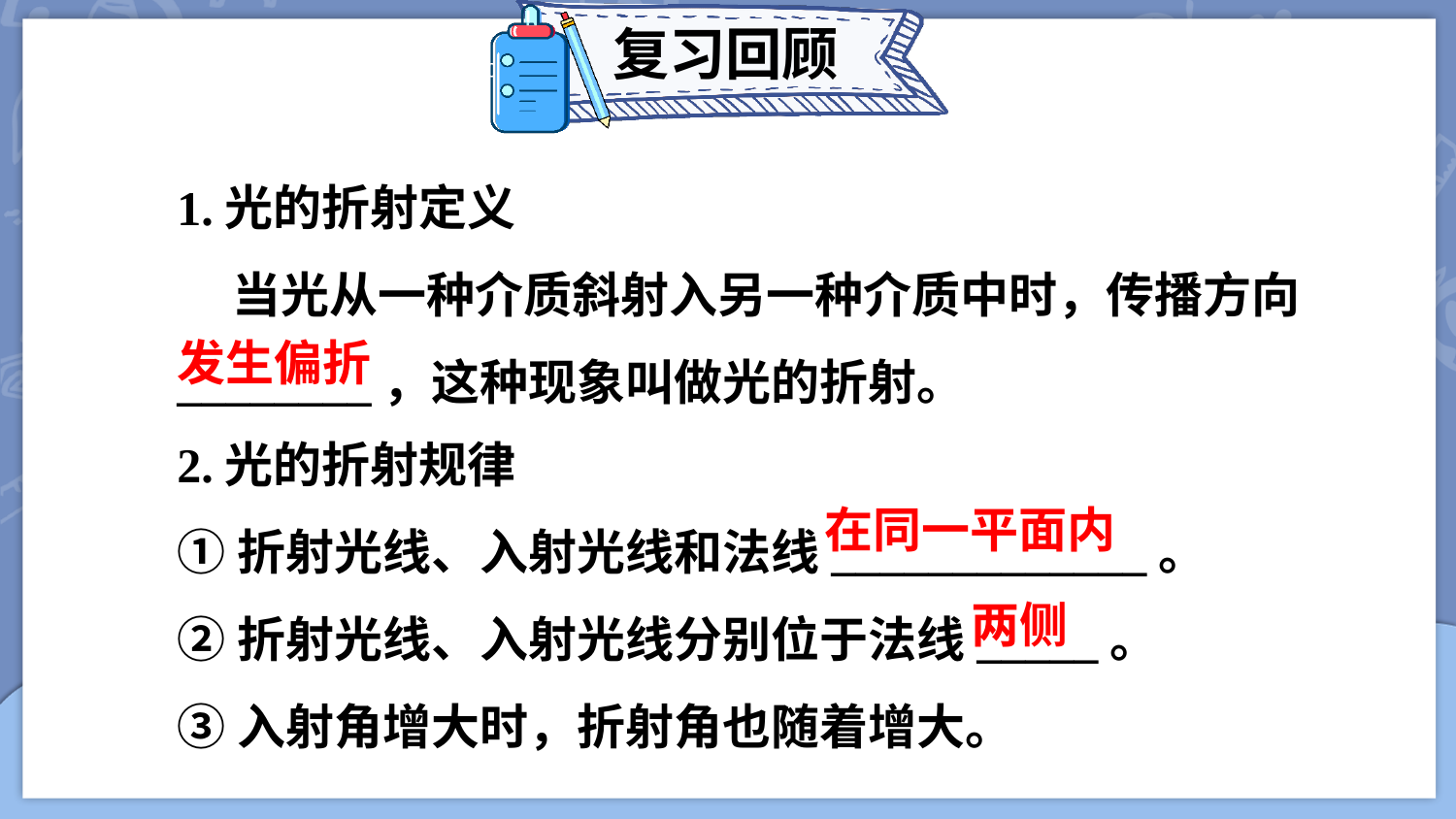

复习回顾
1.光的折射定义
    当光从一种介质斜射入另一种介质中时，传播方向________，这种现象叫做光的折射。
发生偏折
2.光的折射规律
①折射光线、入射光线和法线_____________。
②折射光线、入射光线分别位于法线_____。
③入射角增大时，折射角也随着增大。
在同一平面内
两侧